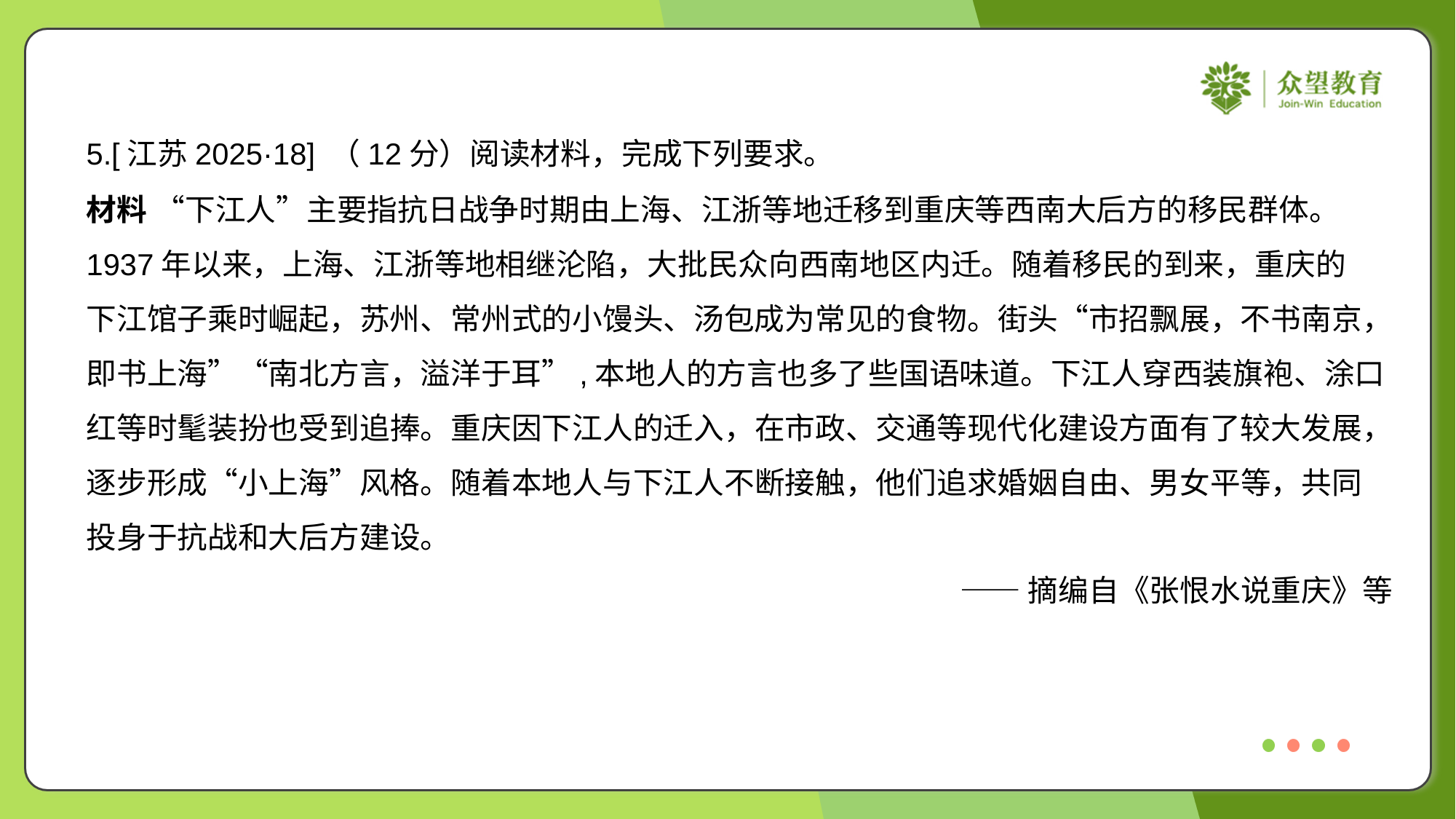

5.[江苏2025·18] （12分）阅读材料，完成下列要求。
材料 “下江人”主要指抗日战争时期由上海、江浙等地迁移到重庆等西南大后方的移民群体。
1937年以来，上海、江浙等地相继沦陷，大批民众向西南地区内迁。随着移民的到来，重庆的
下江馆子乘时崛起，苏州、常州式的小馒头、汤包成为常见的食物。街头“市招飘展，不书南京，
即书上海”“南北方言，溢洋于耳”,本地人的方言也多了些国语味道。下江人穿西装旗袍、涂口
红等时髦装扮也受到追捧。重庆因下江人的迁入，在市政、交通等现代化建设方面有了较大发展，
逐步形成“小上海”风格。随着本地人与下江人不断接触，他们追求婚姻自由、男女平等，共同
投身于抗战和大后方建设。
——摘编自《张恨水说重庆》等